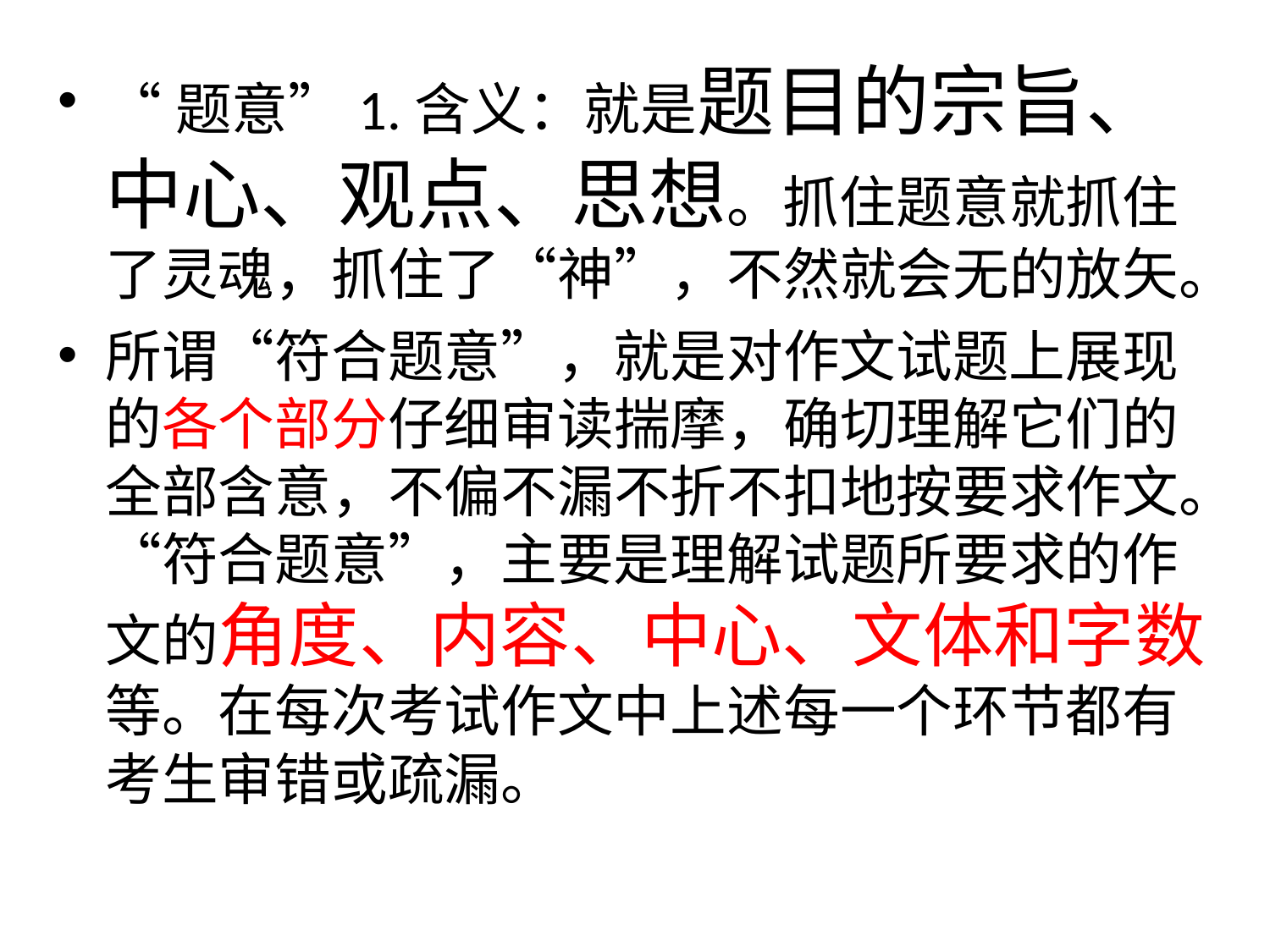

“题意”1.含义：就是题目的宗旨、中心、观点、思想。抓住题意就抓住了灵魂，抓住了“神”，不然就会无的放矢。
所谓“符合题意”，就是对作文试题上展现的各个部分仔细审读揣摩，确切理解它们的全部含意，不偏不漏不折不扣地按要求作文。“符合题意”，主要是理解试题所要求的作文的角度、内容、中心、文体和字数等。在每次考试作文中上述每一个环节都有考生审错或疏漏。